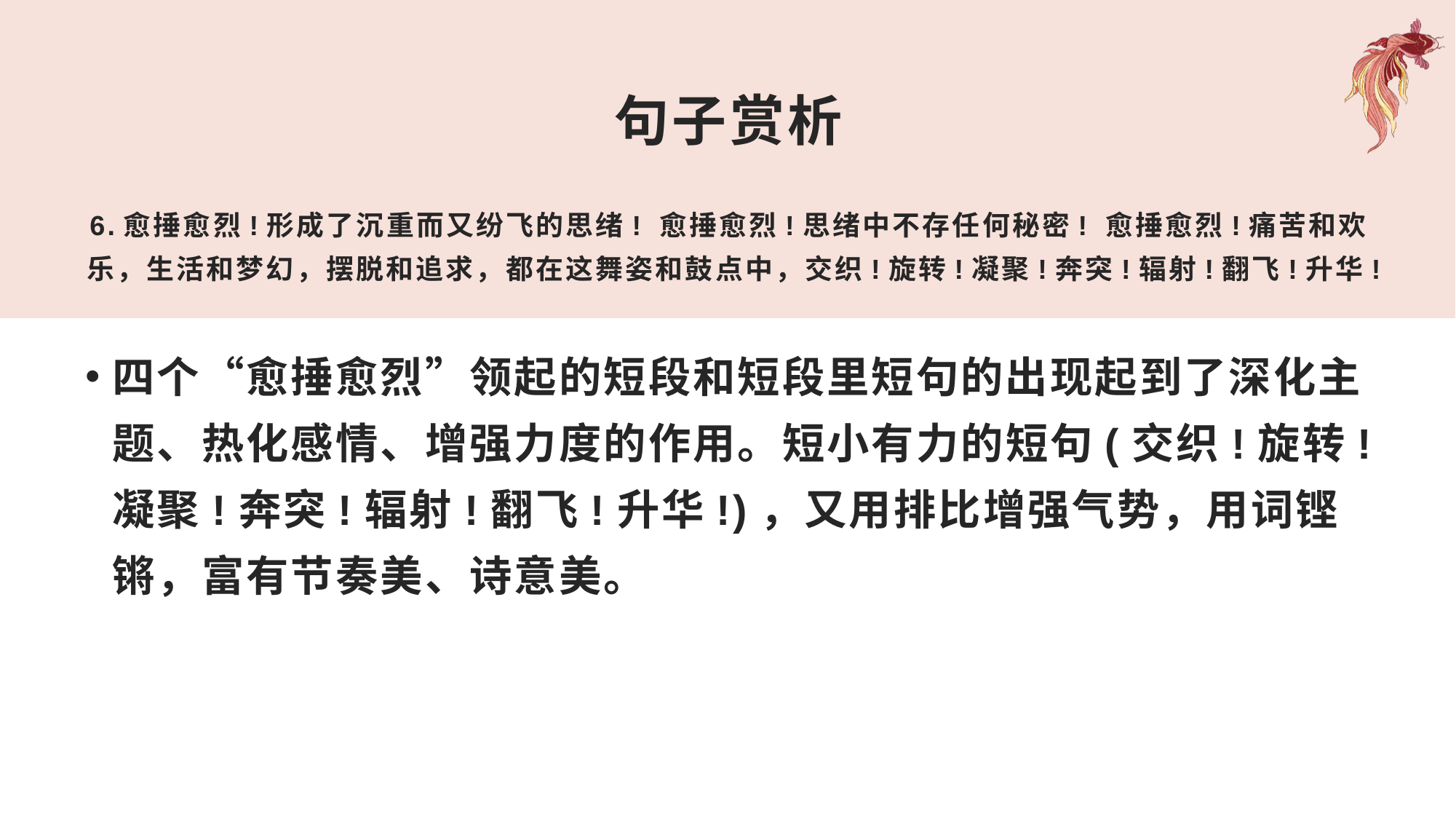

# 句子赏析
6.愈捶愈烈!形成了沉重而又纷飞的思绪! 愈捶愈烈!思绪中不存任何秘密! 愈捶愈烈!痛苦和欢乐，生活和梦幻，摆脱和追求，都在这舞姿和鼓点中，交织!旋转!凝聚!奔突!辐射!翻飞!升华!
四个“愈捶愈烈”领起的短段和短段里短句的出现起到了深化主题、热化感情、增强力度的作用。短小有力的短句(交织!旋转!凝聚!奔突!辐射!翻飞!升华!)，又用排比增强气势，用词铿锵，富有节奏美、诗意美。